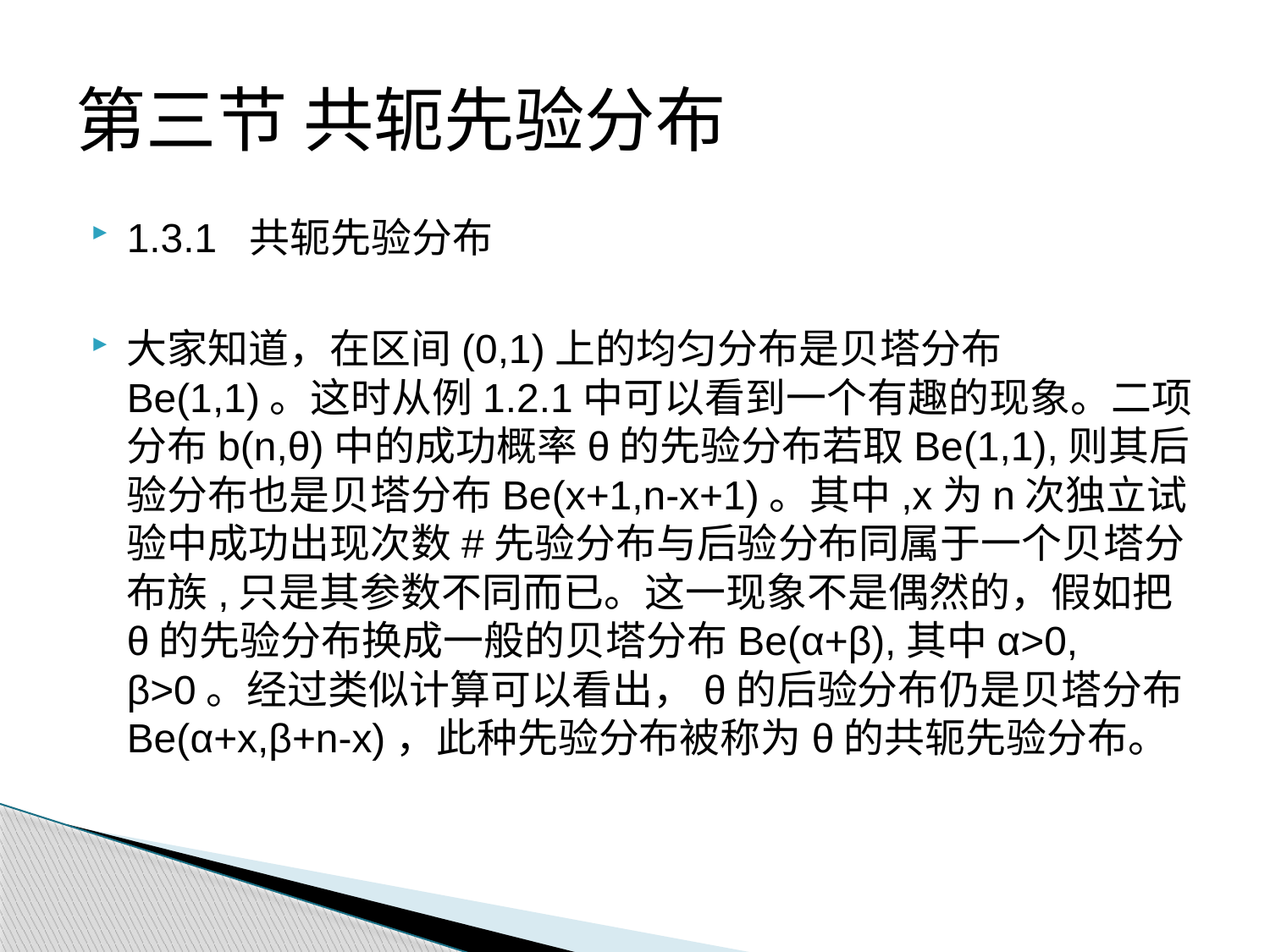

# 第三节 共轭先验分布
1.3.1  共轭先验分布

大家知道，在区间(0,1)上的均匀分布是贝塔分布Be(1,1)。这时从例1.2.1中可以看到一个有趣的现象。二项分布b(n,θ)中的成功概率θ的先验分布若取Be(1,1),则其后验分布也是贝塔分布Be(x+1,n-x+1)。其中,x为n次独立试验中成功出现次数#先验分布与后验分布同属于一个贝塔分布族,只是其参数不同而已。这一现象不是偶然的，假如把θ的先验分布换成一般的贝塔分布Be(α+β),其中α>0, β>0。经过类似计算可以看出，θ的后验分布仍是贝塔分布Be(α+x,β+n-x)，此种先验分布被称为θ的共轭先验分布。